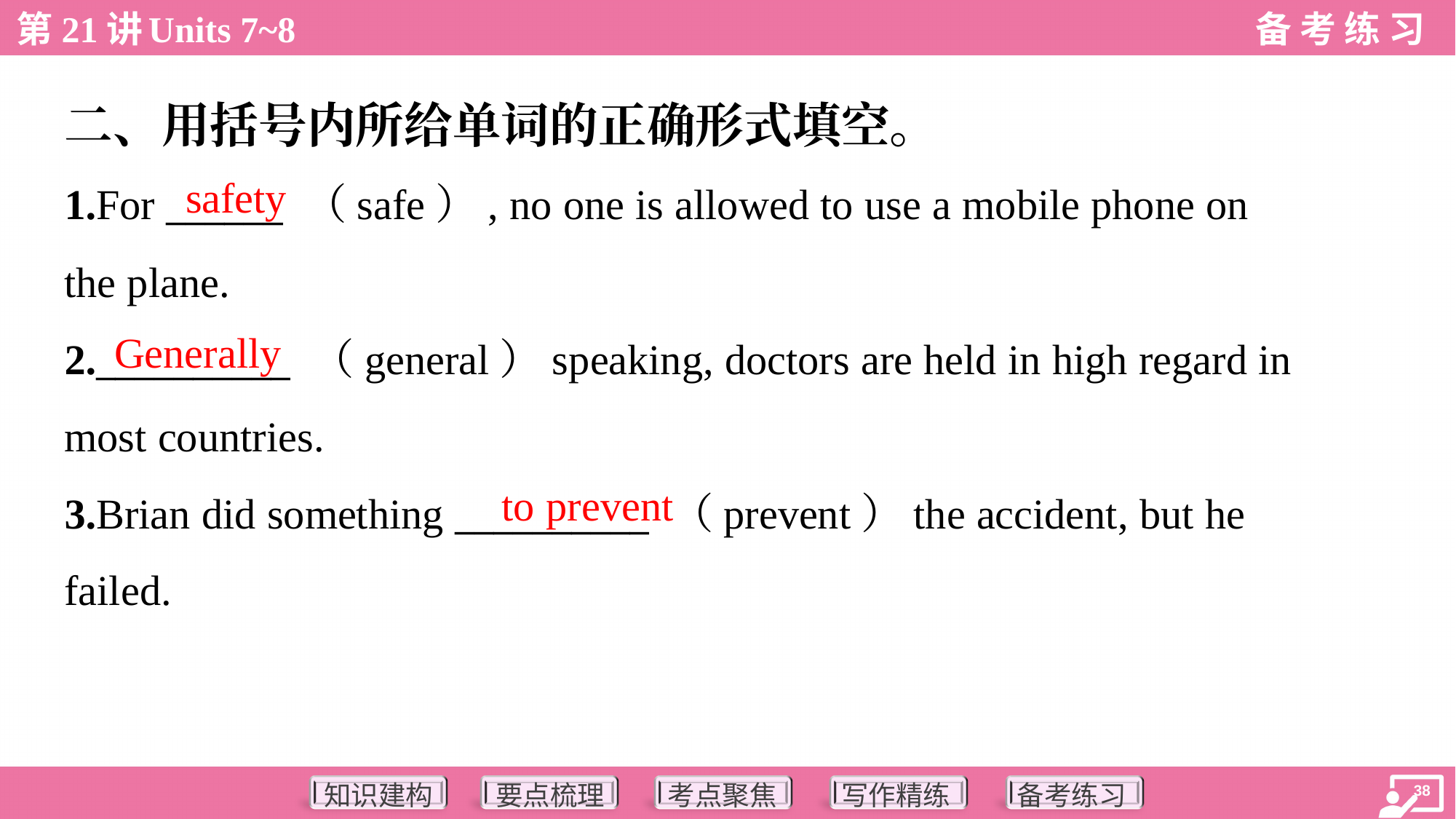

二、用括号内所给单词的正确形式填空。
safety
1.For ______ （safe）, no one is allowed to use a mobile phone on
the plane.
2.__________ （general）speaking, doctors are held in high regard in
most countries.
3.Brian did something __________ （prevent）the accident, but he
failed.
Generally
to prevent